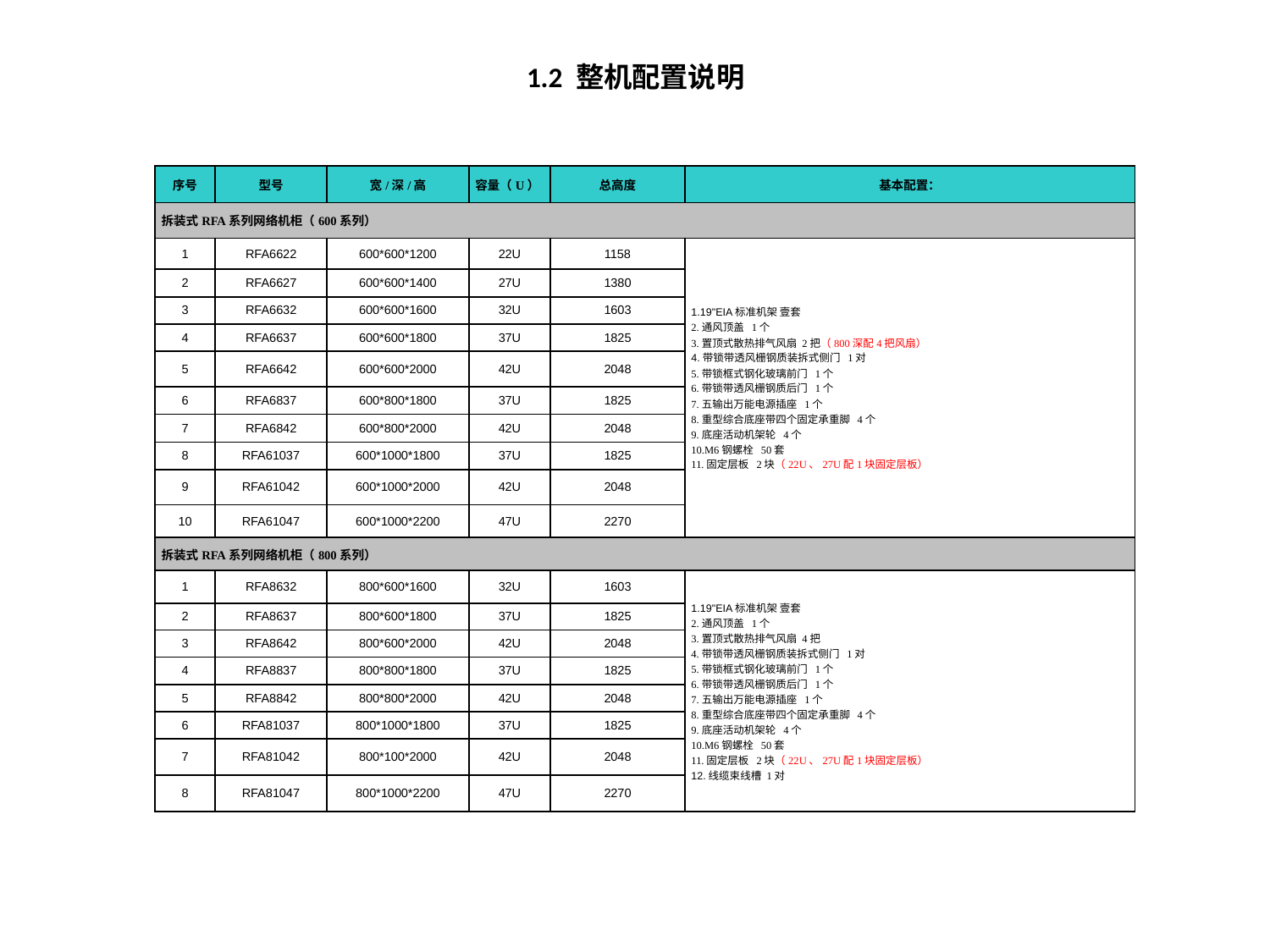

# 1.2 整机配置说明
| 序号 | 型号 | 宽/深/高 | 容量（U） | 总高度 | 基本配置： |
| --- | --- | --- | --- | --- | --- |
| 拆装式RFA系列网络机柜（600系列） |  |  |  |  |  |
| 1 | RFA6622 | 600\*600\*1200 | 22U | 1158 | 1.19"EIA标准机架 壹套 2.通风顶盖 1个 3.置顶式散热排气风扇 2把（800深配4把风扇） 4.带锁带透风栅钢质装拆式侧门 1对 5.带锁框式钢化玻璃前门 1个 6.带锁带透风栅钢质后门 1个 7.五输出万能电源插座 1个 8.重型综合底座带四个固定承重脚 4个 9.底座活动机架轮 4个 10.M6钢螺栓 50套 11.固定层板 2块（22U、27U配1块固定层板） |
| 2 | RFA6627 | 600\*600\*1400 | 27U | 1380 |  |
| 3 | RFA6632 | 600\*600\*1600 | 32U | 1603 |  |
| 4 | RFA6637 | 600\*600\*1800 | 37U | 1825 |  |
| 5 | RFA6642 | 600\*600\*2000 | 42U | 2048 |  |
| 6 | RFA6837 | 600\*800\*1800 | 37U | 1825 |  |
| 7 | RFA6842 | 600\*800\*2000 | 42U | 2048 |  |
| 8 | RFA61037 | 600\*1000\*1800 | 37U | 1825 |  |
| 9 | RFA61042 | 600\*1000\*2000 | 42U | 2048 |  |
| 10 | RFA61047 | 600\*1000\*2200 | 47U | 2270 |  |
| 拆装式RFA系列网络机柜（800系列） |  |  |  |  |  |
| 1 | RFA8632 | 800\*600\*1600 | 32U | 1603 | 1.19"EIA标准机架 壹套 2.通风顶盖 1个 3.置顶式散热排气风扇 4把 4.带锁带透风栅钢质装拆式侧门 1对 5.带锁框式钢化玻璃前门 1个 6.带锁带透风栅钢质后门 1个 7.五输出万能电源插座 1个 8.重型综合底座带四个固定承重脚 4个 9.底座活动机架轮 4个 10.M6钢螺栓 50套 11.固定层板 2块（22U、27U配1块固定层板） 12.线缆束线槽 1对 |
| 2 | RFA8637 | 800\*600\*1800 | 37U | 1825 |  |
| 3 | RFA8642 | 800\*600\*2000 | 42U | 2048 |  |
| 4 | RFA8837 | 800\*800\*1800 | 37U | 1825 |  |
| 5 | RFA8842 | 800\*800\*2000 | 42U | 2048 |  |
| 6 | RFA81037 | 800\*1000\*1800 | 37U | 1825 |  |
| 7 | RFA81042 | 800\*100\*2000 | 42U | 2048 |  |
| 8 | RFA81047 | 800\*1000\*2200 | 47U | 2270 |  |